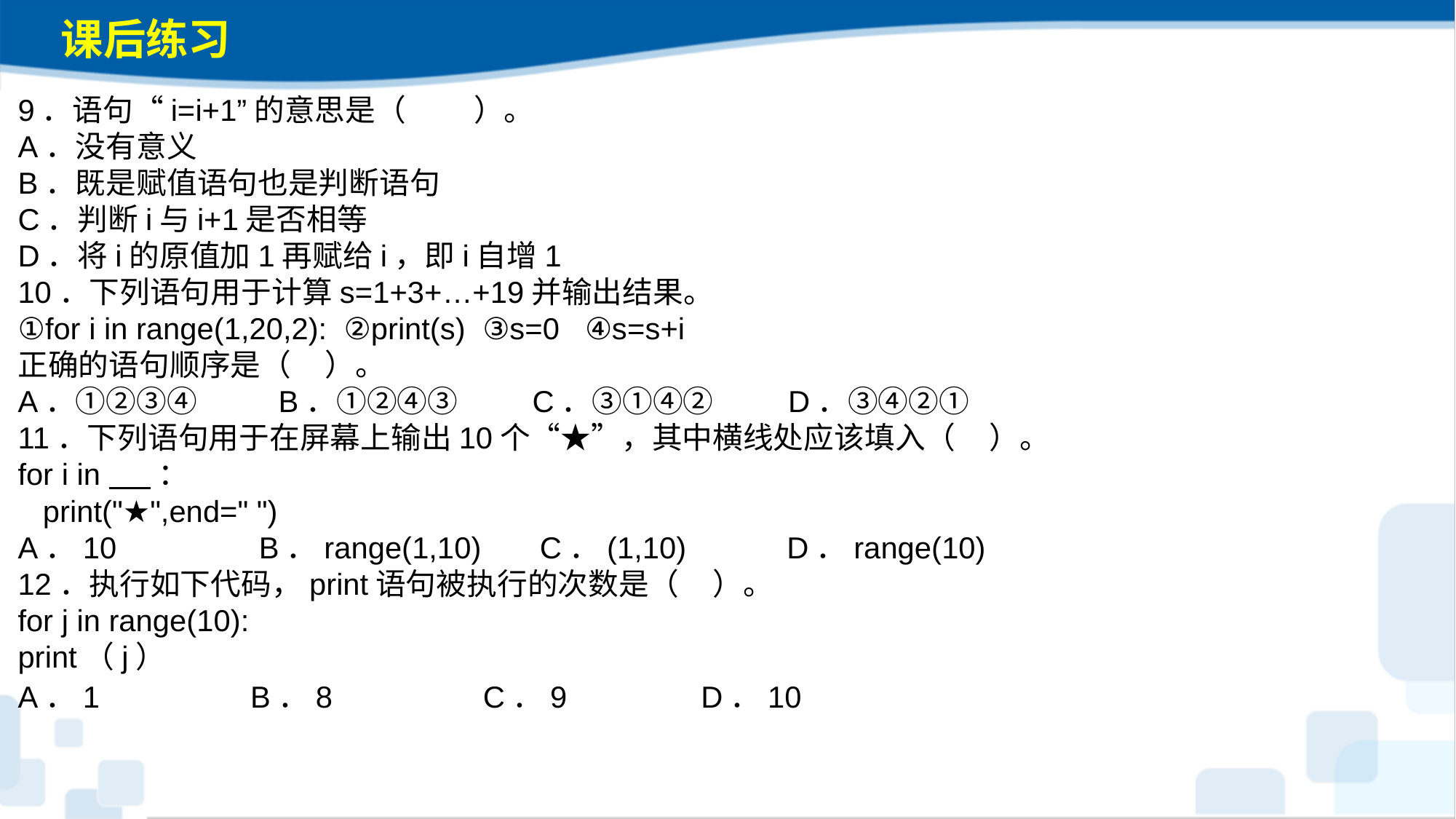

课后练习
9．语句“i=i+1”的意思是（　 　）。A．没有意义B．既是赋值语句也是判断语句 C．判断i与i+1是否相等D．将i的原值加1再赋给i，即i自增110．下列语句用于计算s=1+3+…+19并输出结果。①for i in range(1,20,2):  ②print(s)  ③s=0   ④s=s+i正确的语句顺序是（     ）。A．①②③④           B．①②④③          C．③①④②          D．③④②①11．下列语句用于在屏幕上输出10个“★”，其中横线处应该填入（     ）。for i in      ：   print("★",end=" ")A．10                 B．range(1,10)       C．(1,10)            D．range(10)12．执行如下代码，print语句被执行的次数是（     ）。for j in range(10):print（j）A．1                  B．8                  C．9                D．10